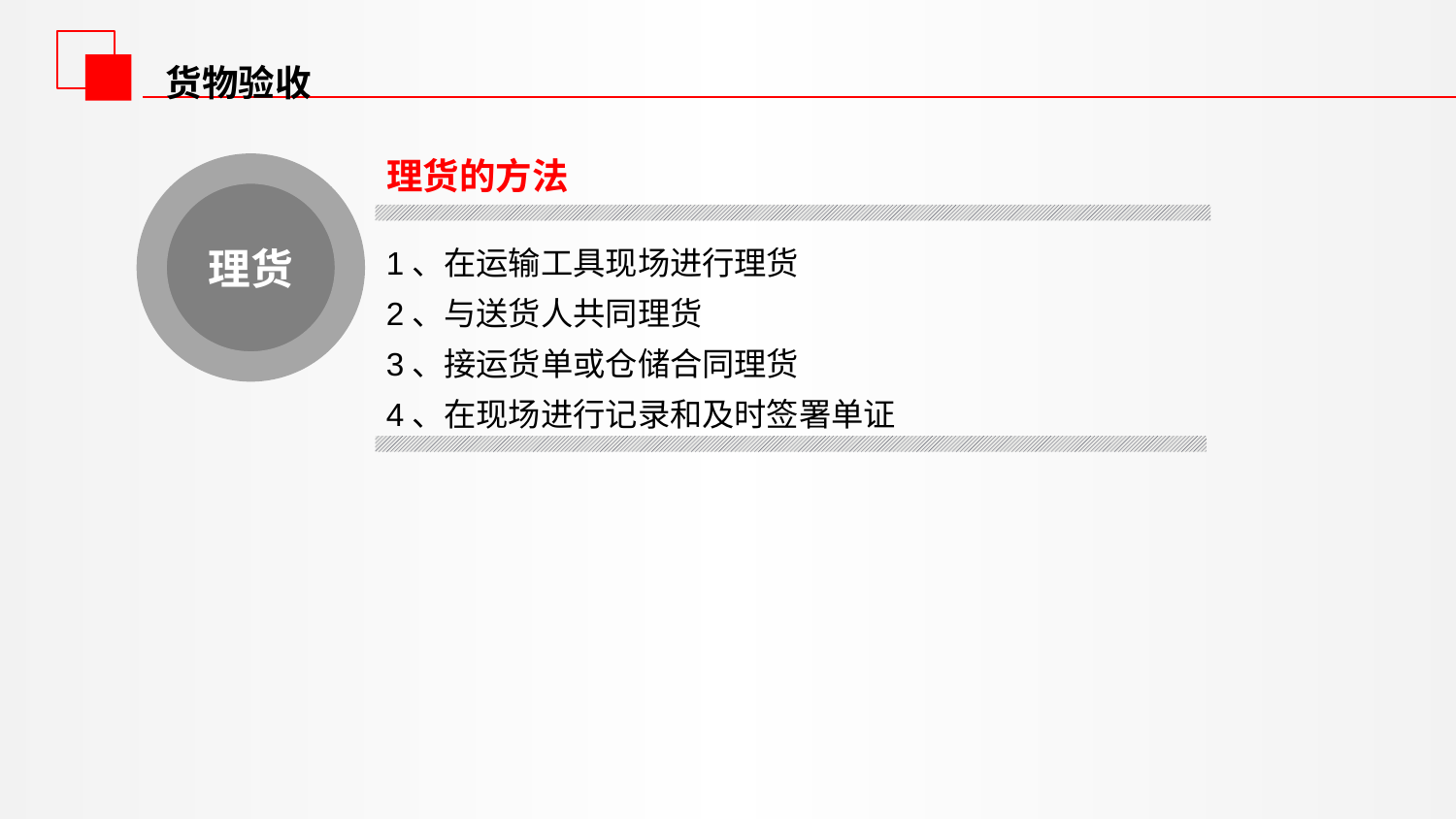

货物验收
理货的方法
理货

1、在运输工具现场进行理货
2、与送货人共同理货
3、接运货单或仓储合同理货
4、在现场进行记录和及时签署单证